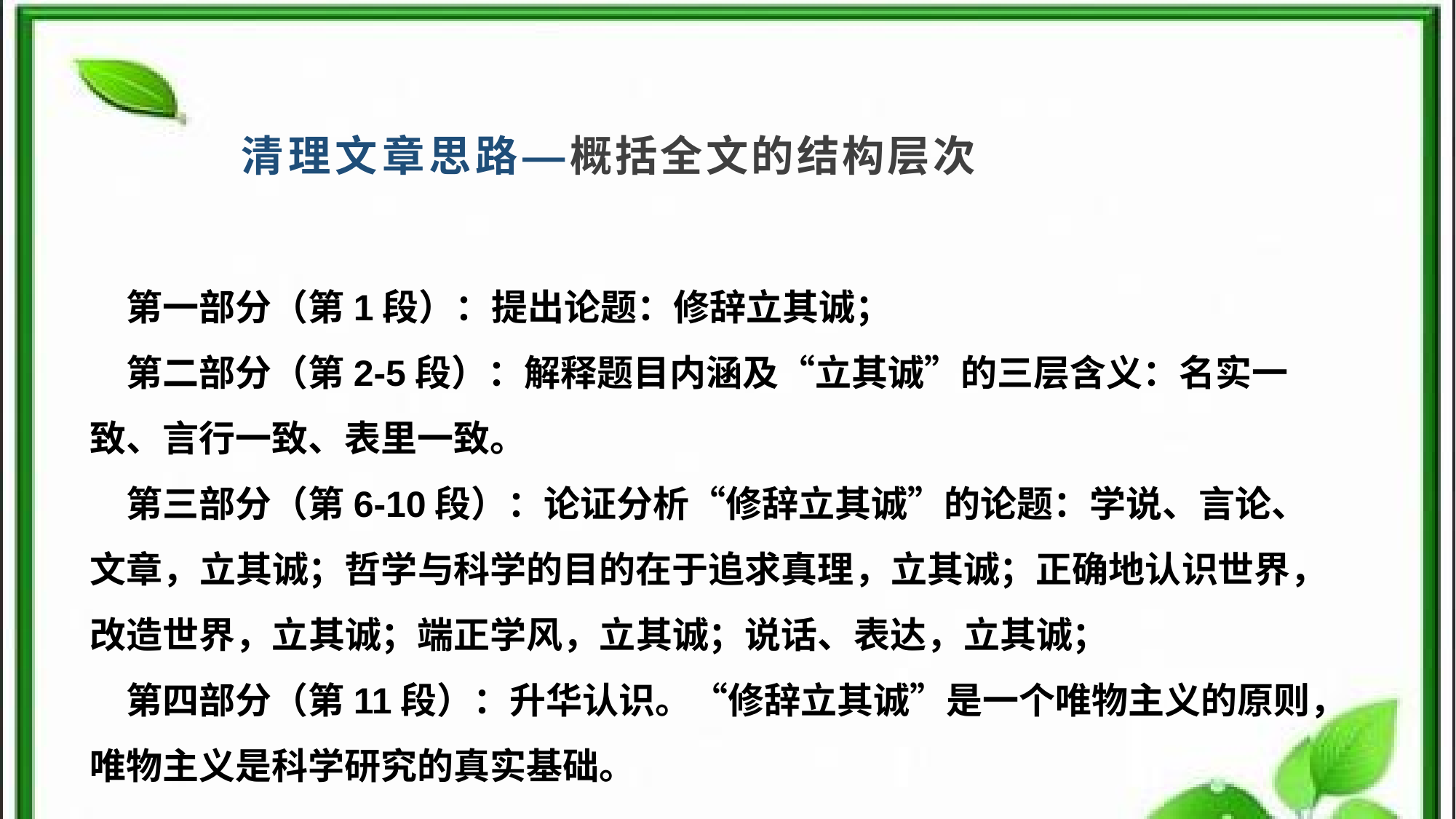

清理文章思路—概括全文的结构层次
第一部分（第1段）：提出论题：修辞立其诚；
第二部分（第2-5段）：解释题目内涵及“立其诚”的三层含义：名实一致、言行一致、表里一致。
第三部分（第6-10段）：论证分析“修辞立其诚”的论题：学说、言论、文章，立其诚；哲学与科学的目的在于追求真理，立其诚；正确地认识世界，改造世界，立其诚；端正学风，立其诚；说话、表达，立其诚；
第四部分（第11段）：升华认识。“修辞立其诚”是一个唯物主义的原则，唯物主义是科学研究的真实基础。